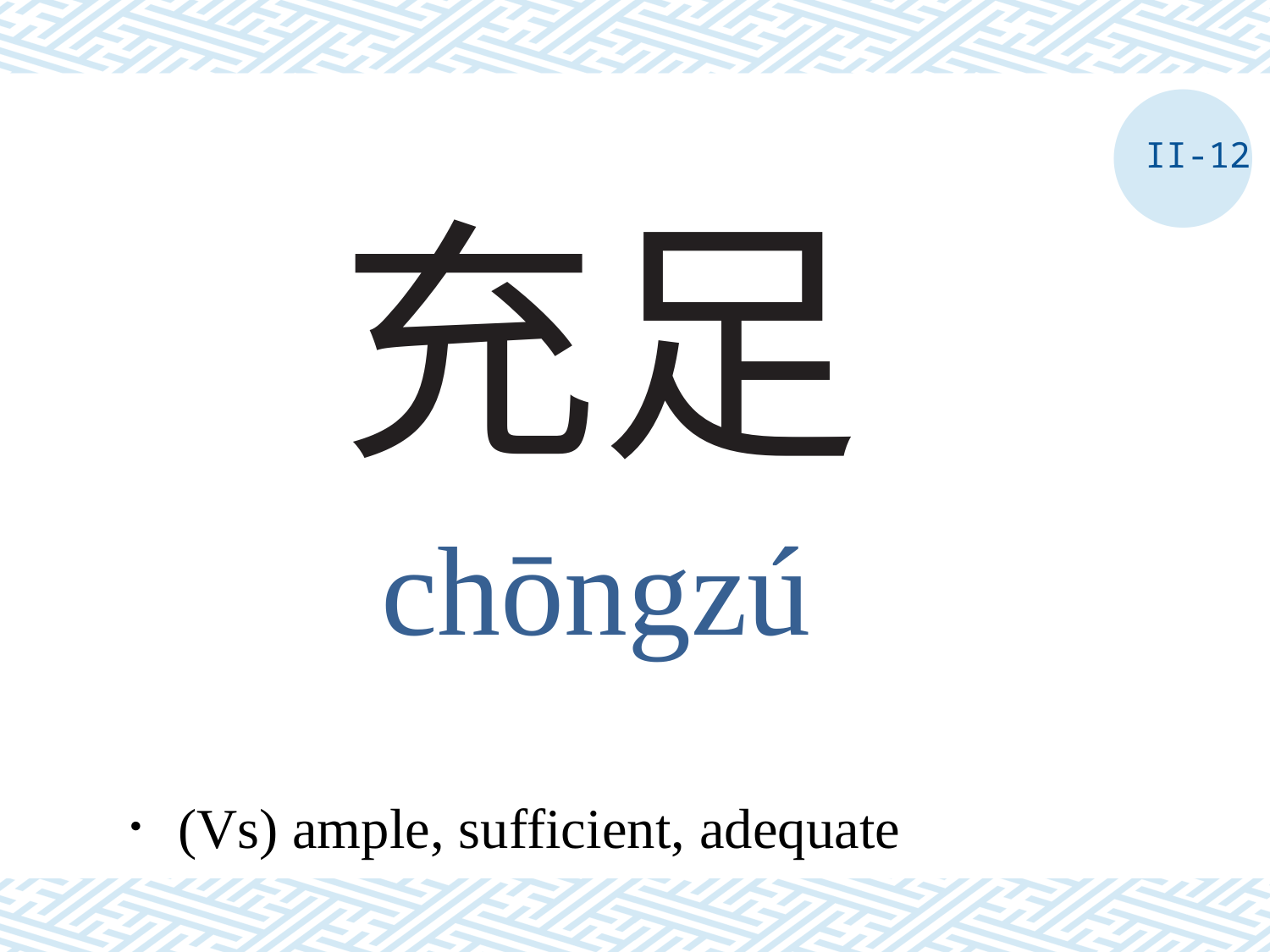

II-12

# 充足
chōngzú
．(Vs) ample, sufficient, adequate